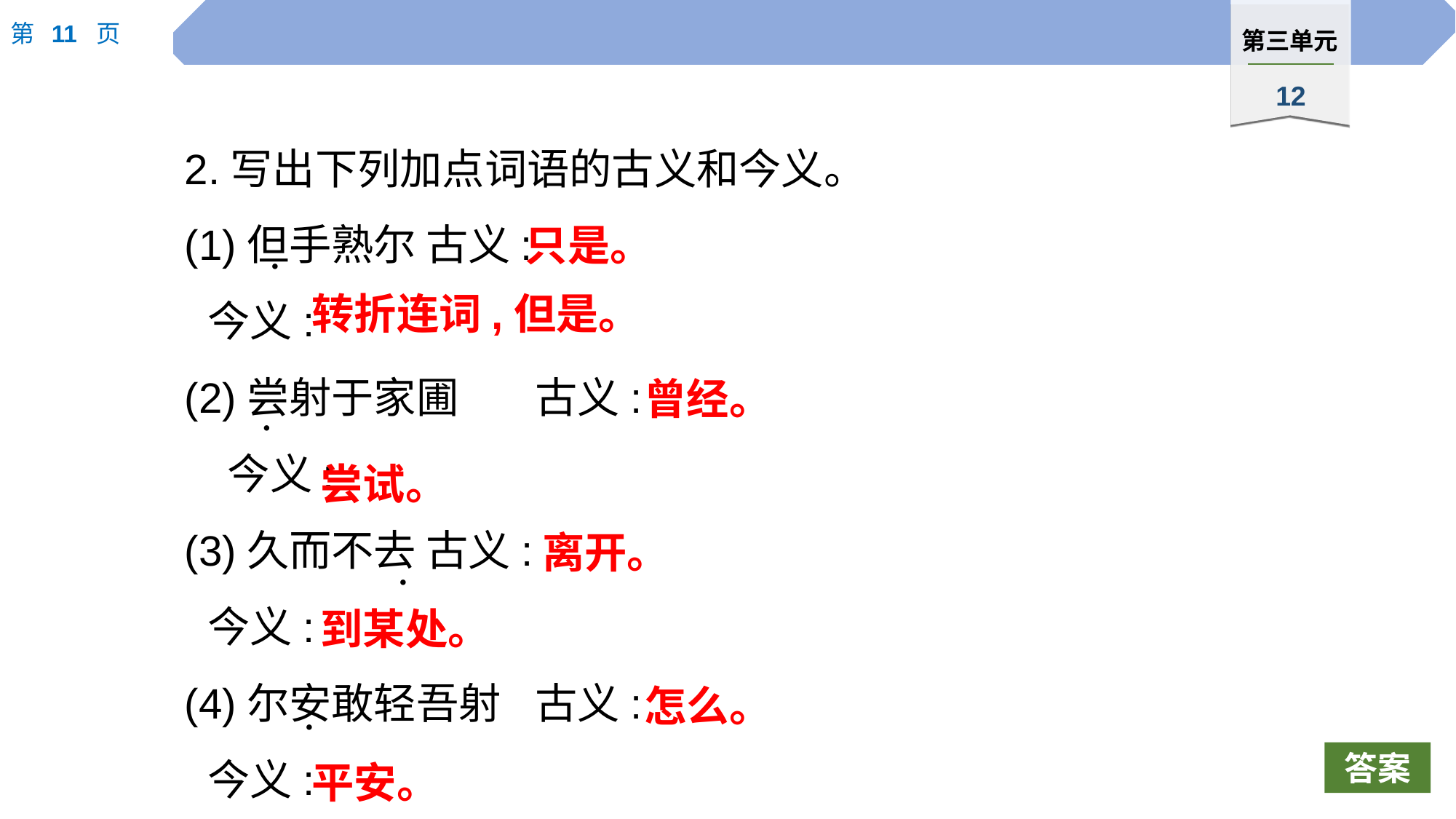

2.写出下列加点词语的古义和今义。
(1)但手熟尔 古义:
	今义:
(2)尝射于家圃	古义:
	 今义:
(3)久而不去 	古义:
	今义:
(4)尔安敢轻吾射 	古义:
	今义:
只是。
 ·
转折连词,但是。
曾经。
 ·
尝试。
离开。
 ·
到某处。
怎么。
 ·
平安。
答案